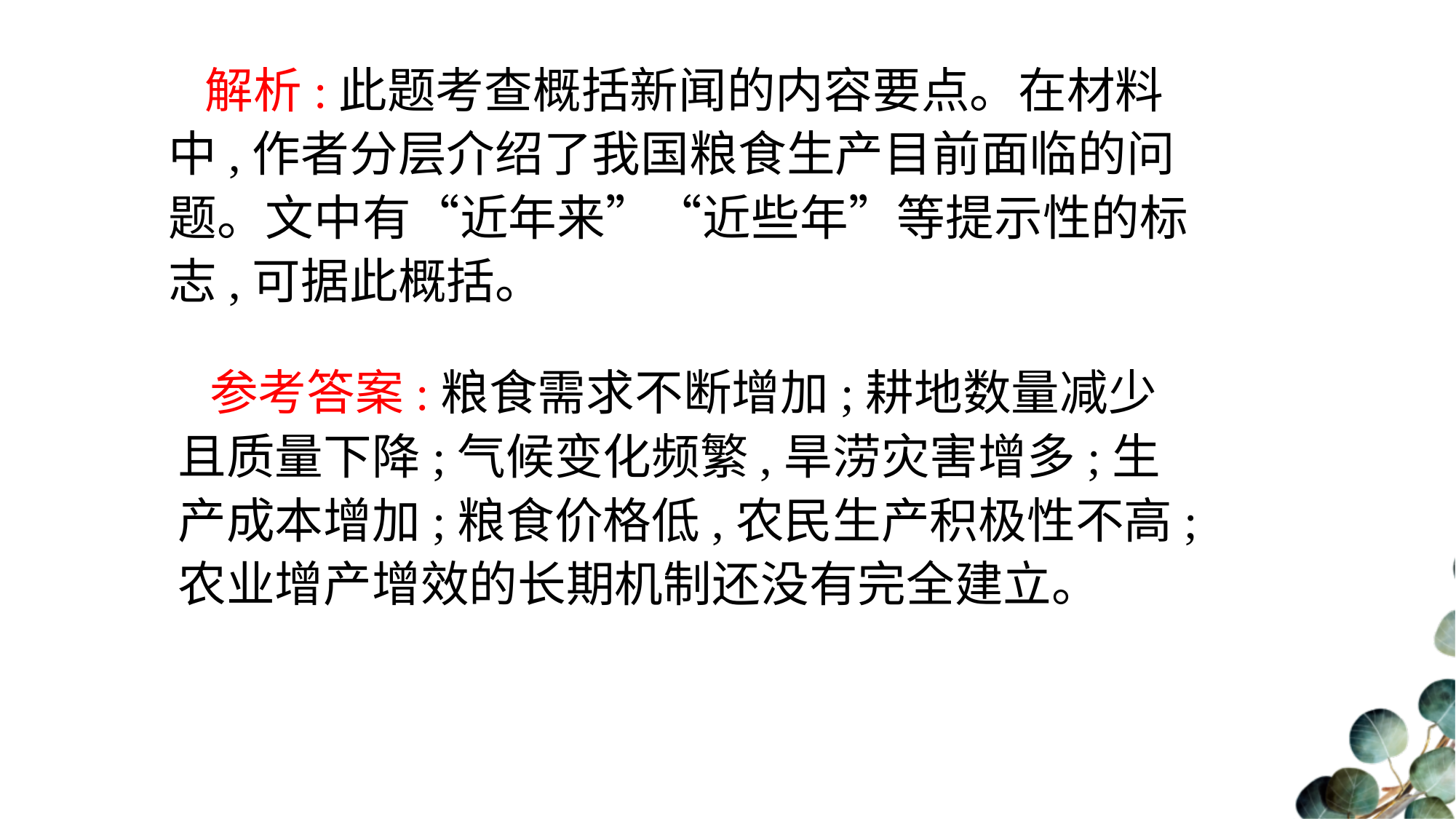

解析:此题考查概括新闻的内容要点。在材料中,作者分层介绍了我国粮食生产目前面临的问题。文中有“近年来”“近些年”等提示性的标志,可据此概括。
参考答案:粮食需求不断增加;耕地数量减少且质量下降;气候变化频繁,旱涝灾害增多;生产成本增加;粮食价格低,农民生产积极性不高;农业增产增效的长期机制还没有完全建立。